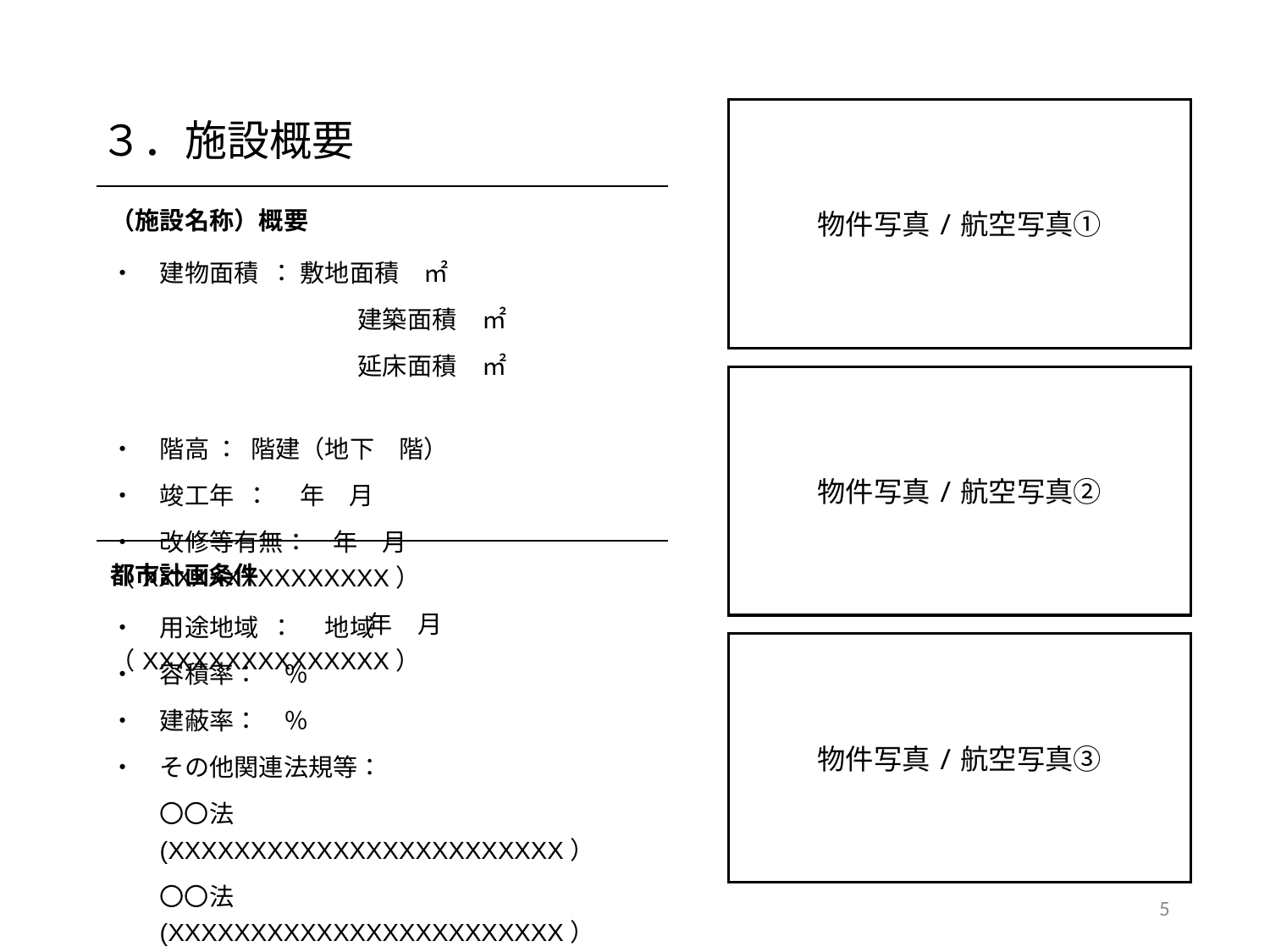

# ３．施設概要
物件写真/航空写真①
| （施設名称）概要 |
| --- |
| ・　建物面積 ： 敷地面積　㎡ 　　　　　　　　　　建築面積　㎡ 　　　　　　　　　　延床面積　㎡　　　　　　　 ・　階高 ： 階建（地下　階） ・　竣工年 ： 　年　月 ・　改修等有無：　年　月（XXXXXXXXXXXXXXX） 　　　　　　　　　年　月（XXXXXXXXXXXXXXX） |
物件写真/航空写真②
| 都市計画条件 |
| --- |
| ・　用途地域 ： 　地域　　　　　　　 ・　容積率：　％ ・　建蔽率：　％ ・　その他関連法規等：　 〇〇法(XXXXXXXXXXXXXXXXXXXXXXXX） 〇〇法(XXXXXXXXXXXXXXXXXXXXXXXX） 〇〇法(XXXXXXXXXXXXXXXXXXXXXXXX） |
物件写真/航空写真③
5